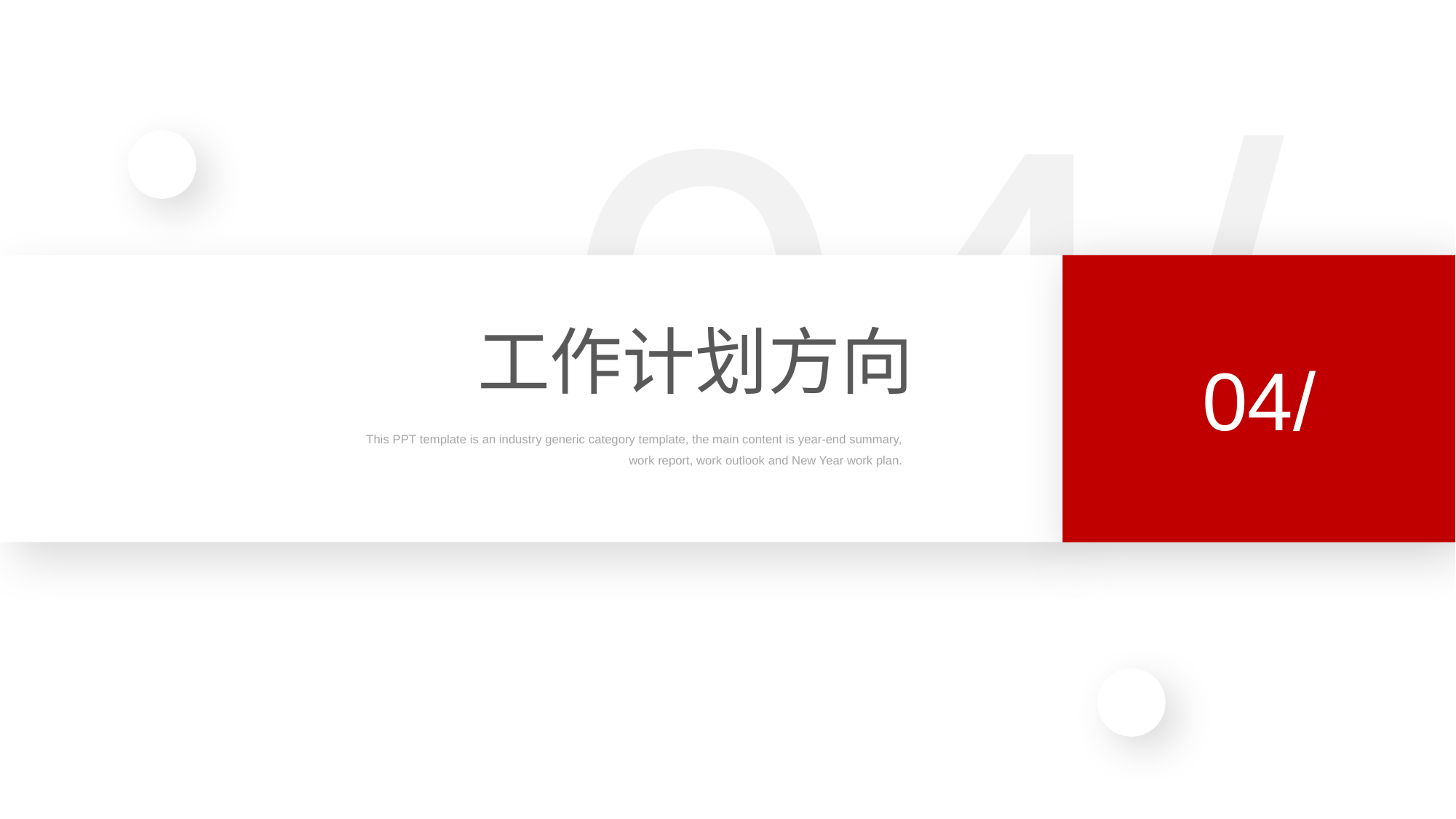

04/

工作计划方向
04/
This PPT template is an industry generic category template, the main content is year-end summary, work report, work outlook and New Year work plan.